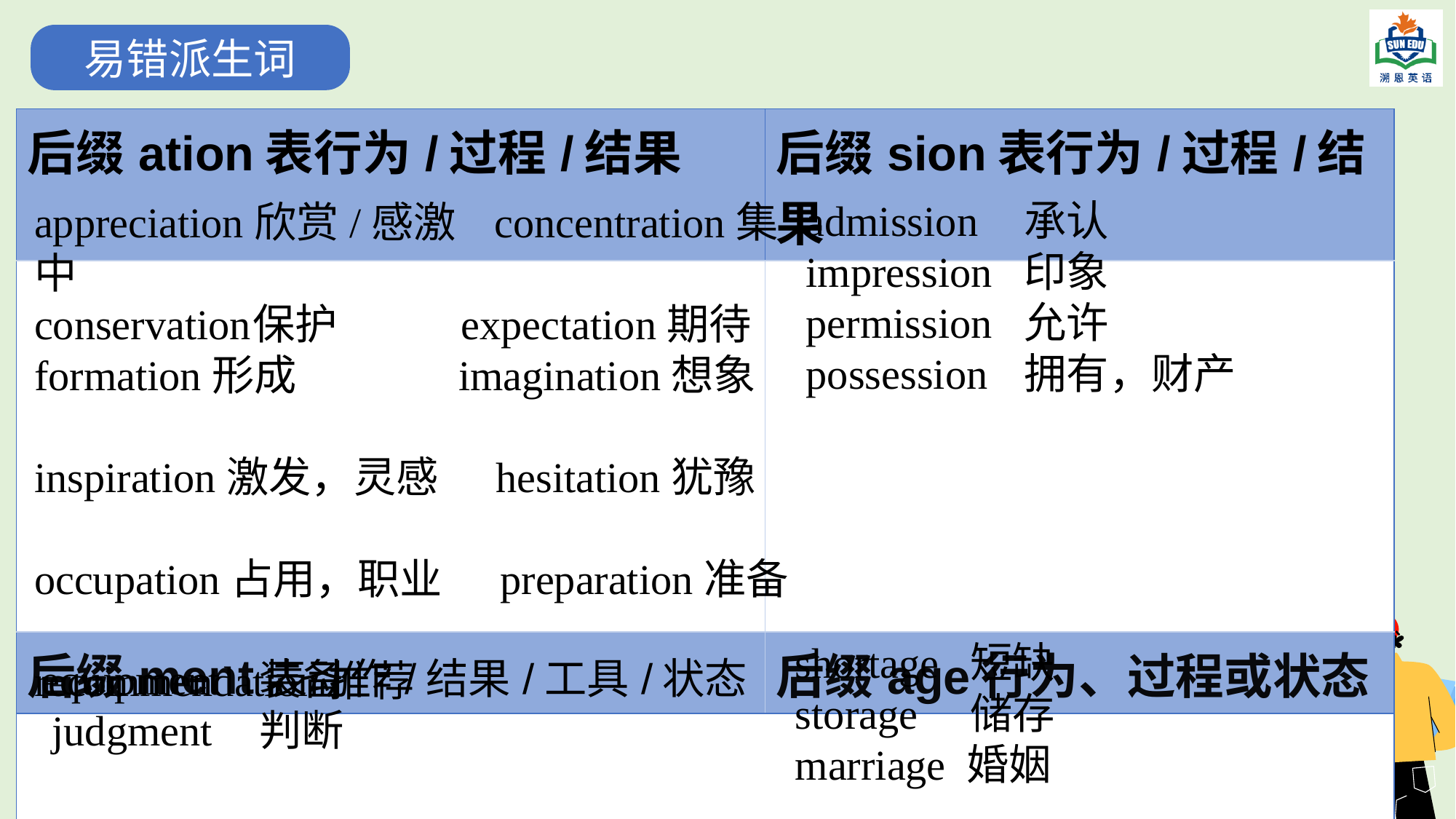

易错派生词
| 后缀­ation表行为/过程/结果 | 后缀­sion表行为/过程/结果 |
| --- | --- |
|  |  |
| 后缀­ment表动作/结果/工具/状态 | 后缀­age行为、过程或状态 |
|  |  |
admission	承认
impression	印象
permission	允许
possession	拥有，财产
appreciation欣赏/感激   concentration集中
conservation	保护            expectation期待
formation形成                imagination想象
inspiration激发，灵感     hesitation犹豫
occupation占用，职业     preparation准备
recommendation推荐

shortage  短缺
storage　储存
marriage 婚姻
equipment	装备
 judgment	判断